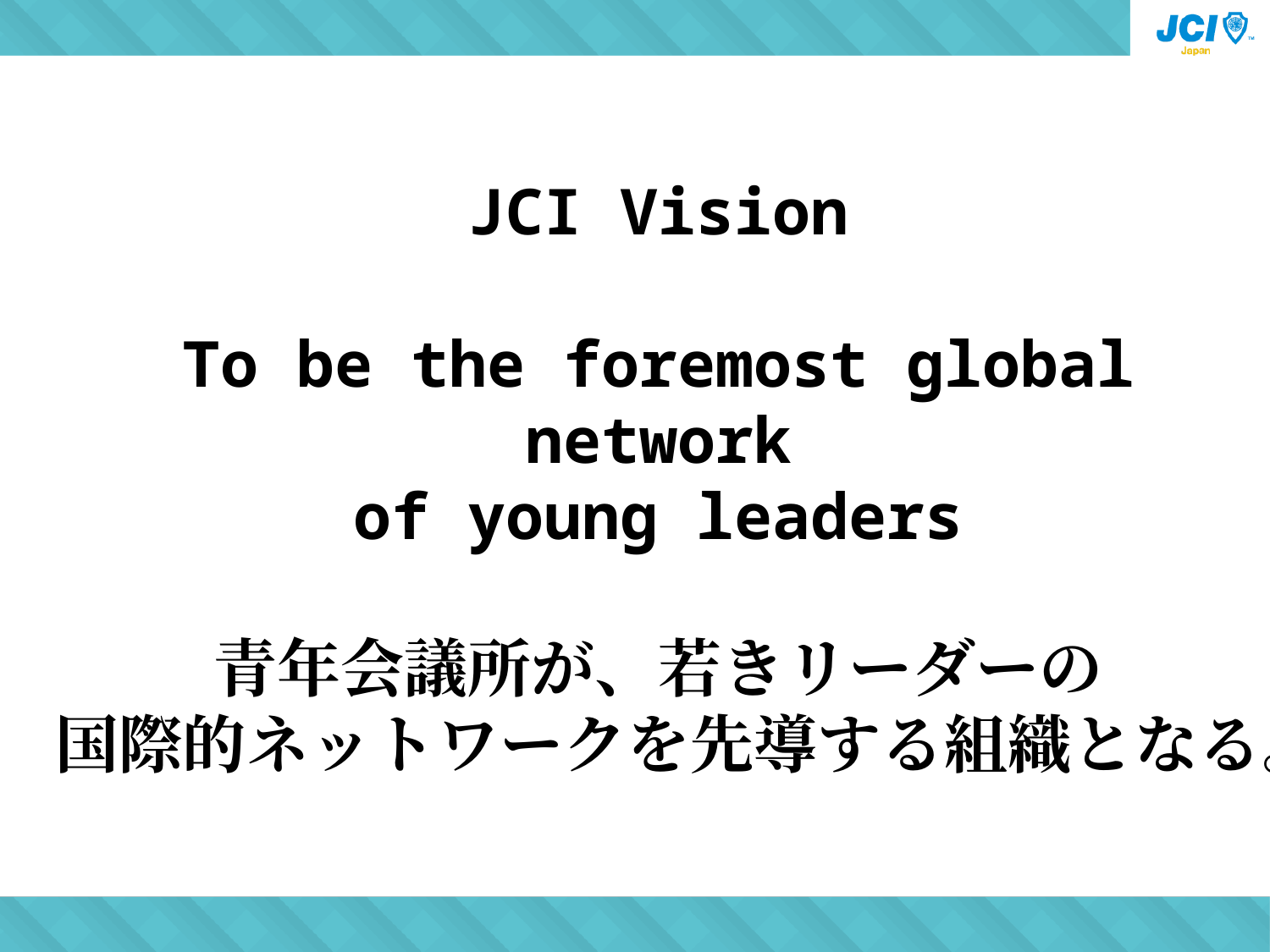

JCI Vision

To be the foremost global network
of young leaders

青年会議所が、若きリーダーの
国際的ネットワークを先導する組織となる。